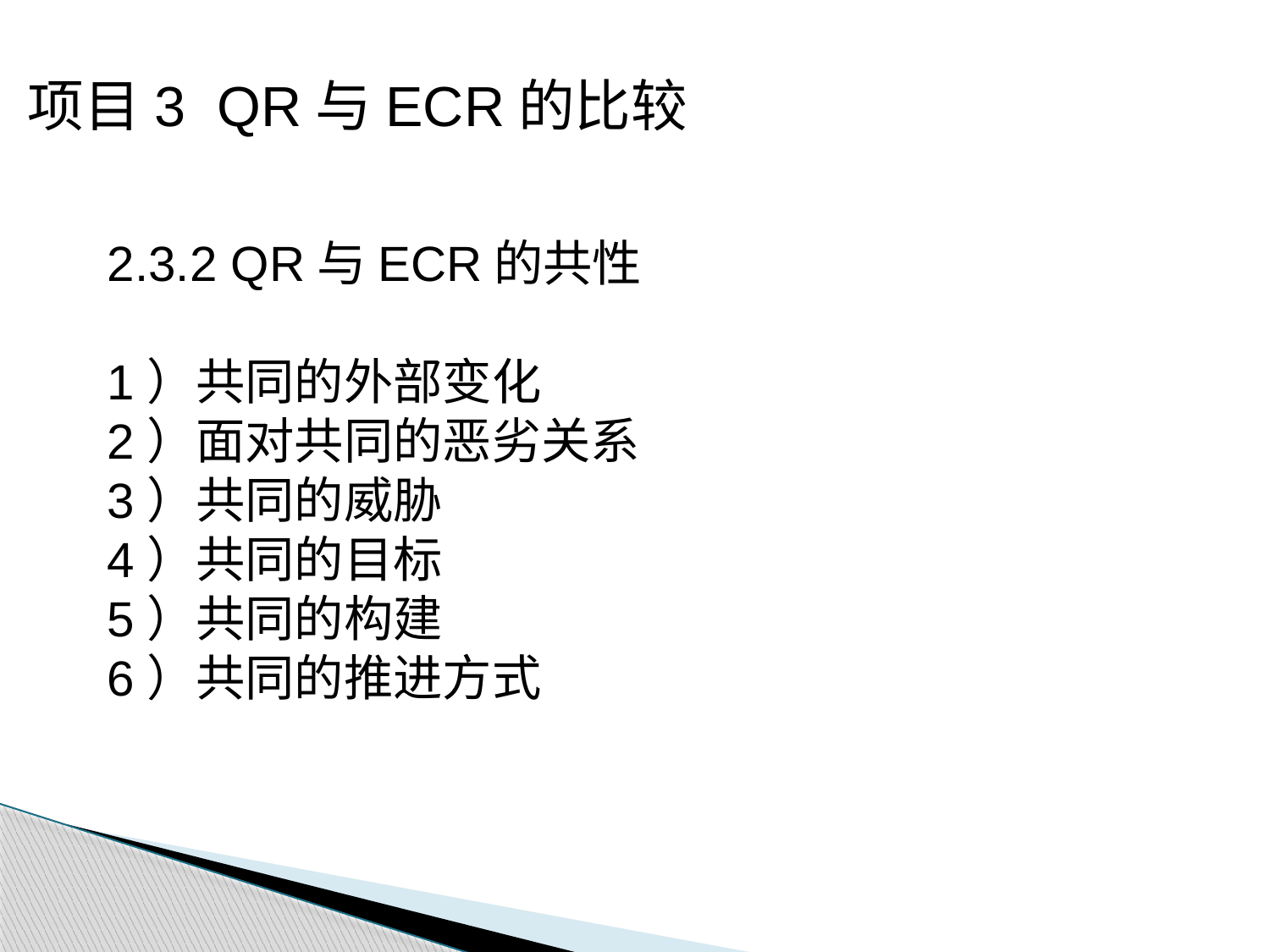

项目3  QR与ECR的比较
2.3.2 QR与ECR的共性

1）共同的外部变化
2）面对共同的恶劣关系
3）共同的威胁
4）共同的目标
5）共同的构建
6）共同的推进方式